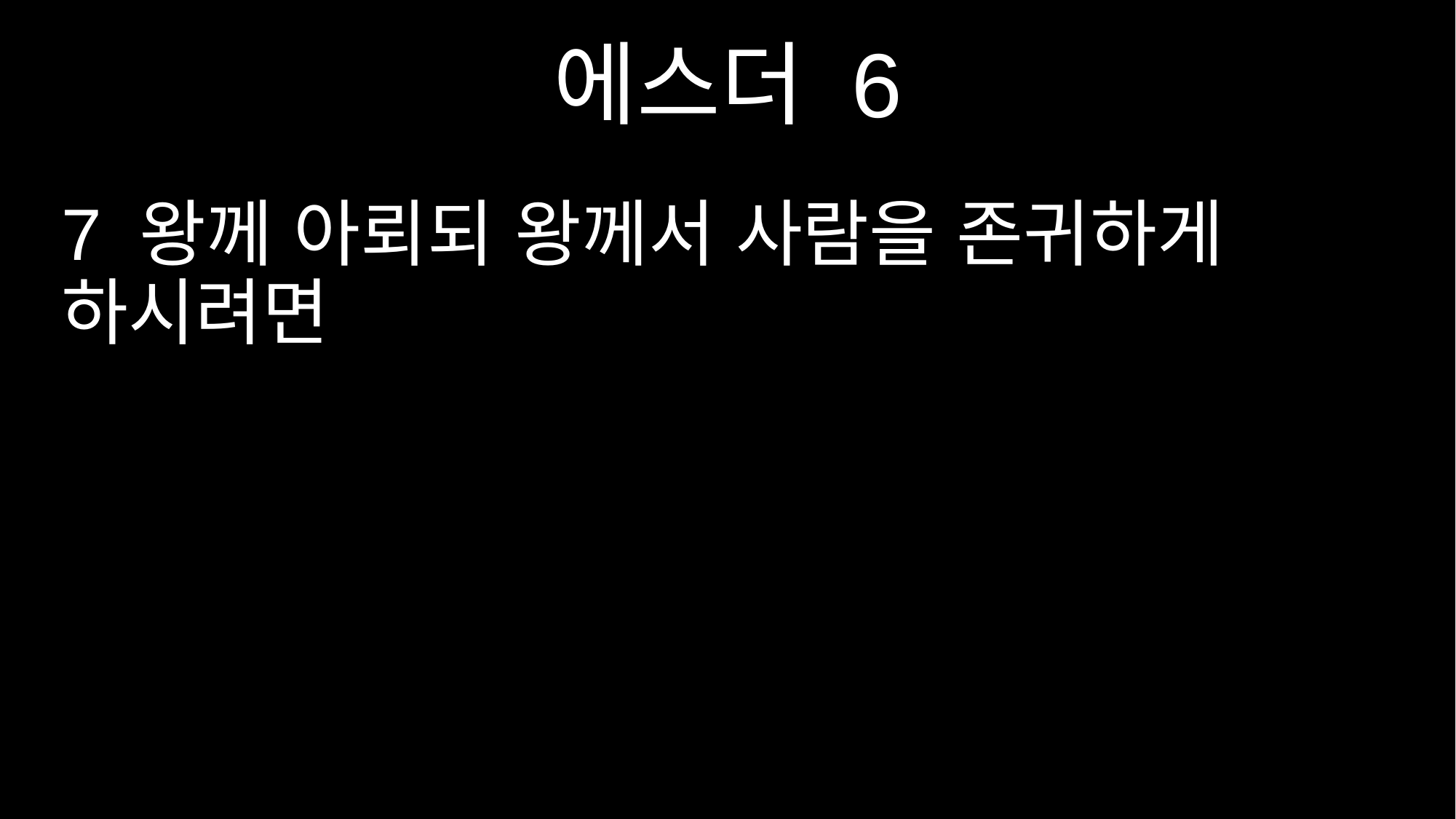

에스더 6
7 왕께 아뢰되 왕께서 사람을 존귀하게 하시려면